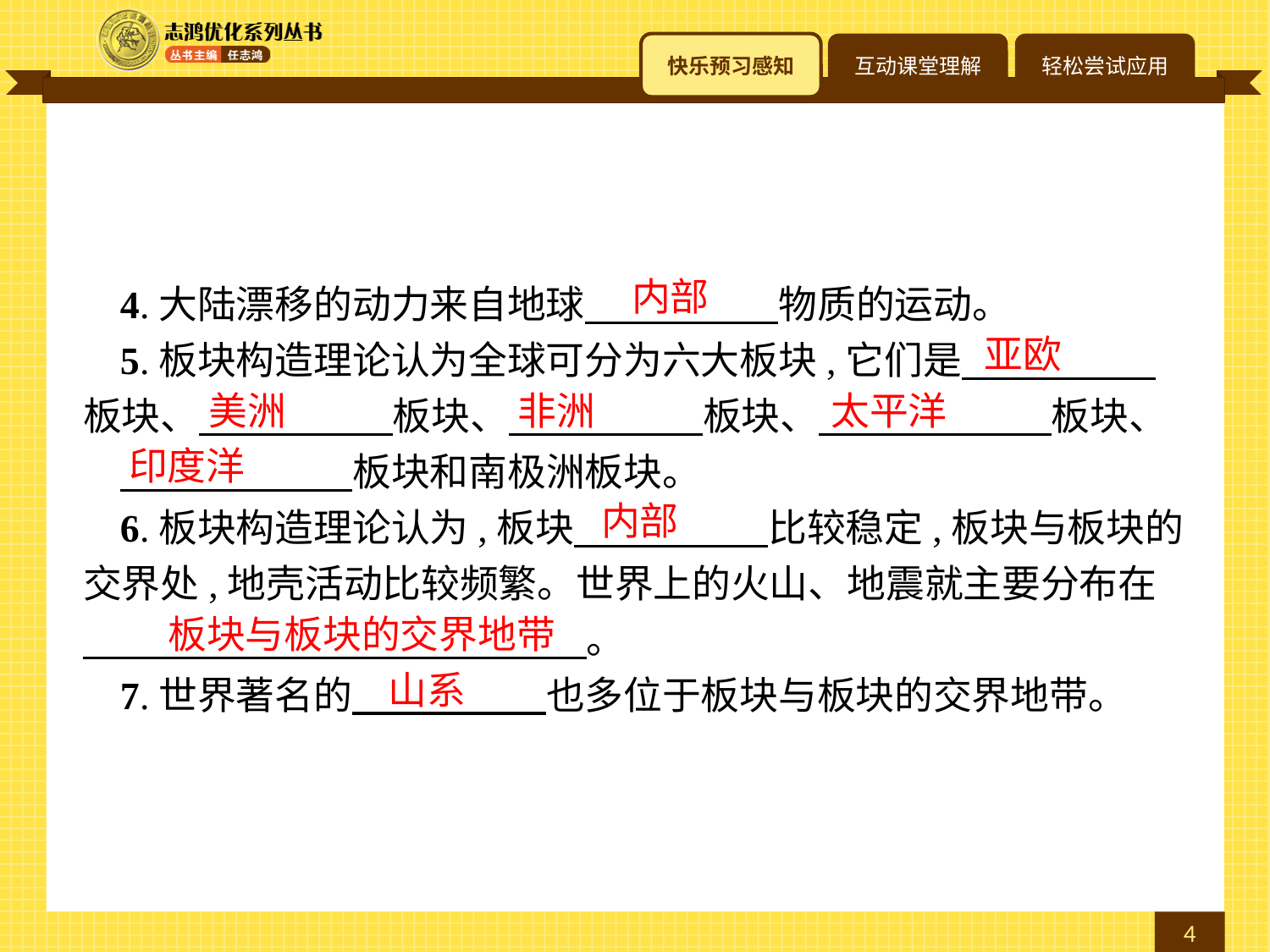

内部
4.大陆漂移的动力来自地球　　　　　物质的运动。
5.板块构造理论认为全球可分为六大板块,它们是　　　　　板块、　　　　　板块、　　　　　板块、　　　　　　板块、
　　　　　　板块和南极洲板块。
6.板块构造理论认为,板块　　　　　比较稳定,板块与板块的交界处,地壳活动比较频繁。世界上的火山、地震就主要分布在　　　　　　　　　　　　　。
7.世界著名的　　　　　也多位于板块与板块的交界地带。
亚欧
美洲
非洲
太平洋
印度洋
内部
板块与板块的交界地带
山系